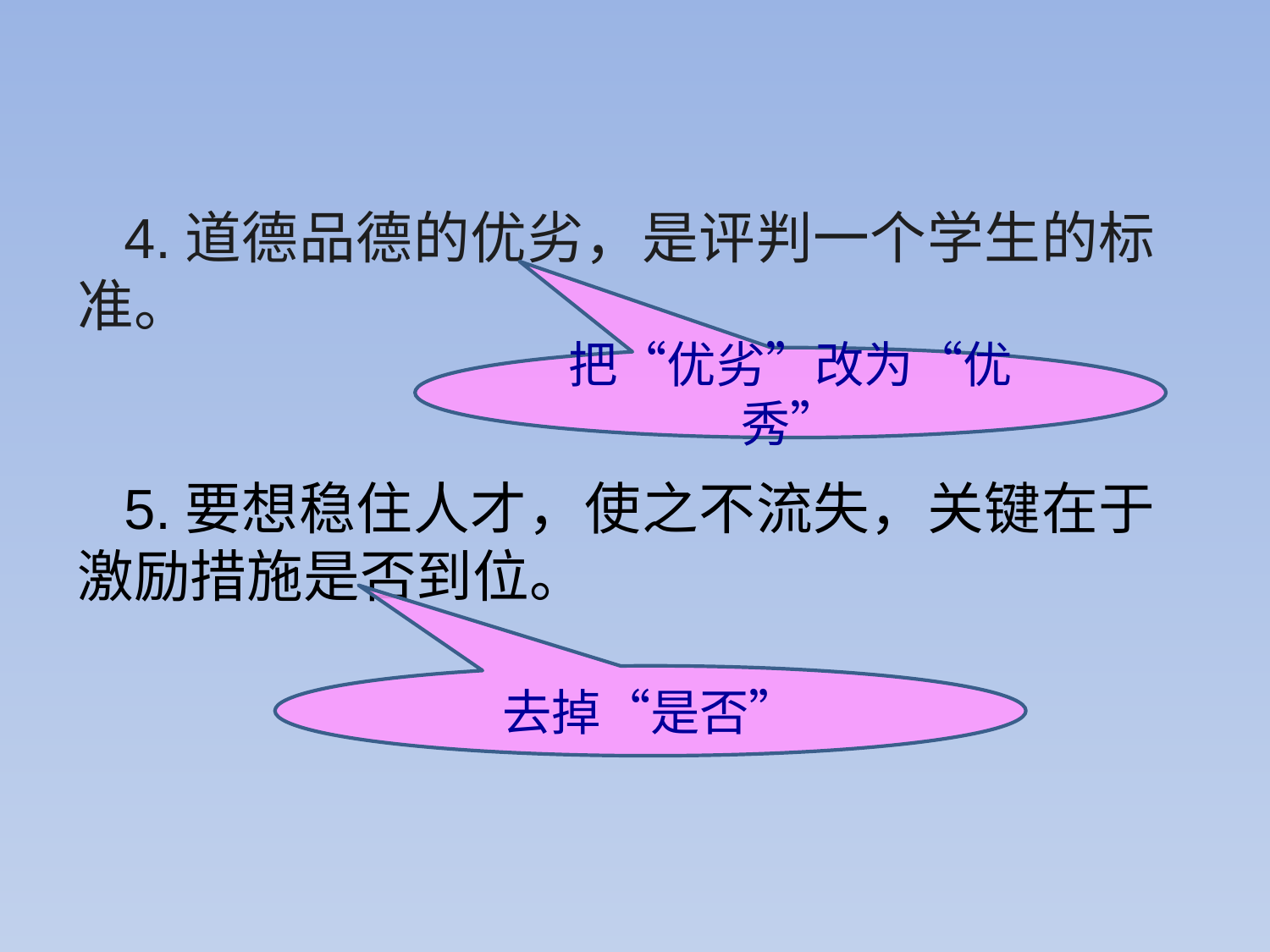

4.道德品德的优劣，是评判一个学生的标准。

5.要想稳住人才，使之不流失，关键在于激励措施是否到位。

把“优劣”改为“优秀”
去掉“是否”